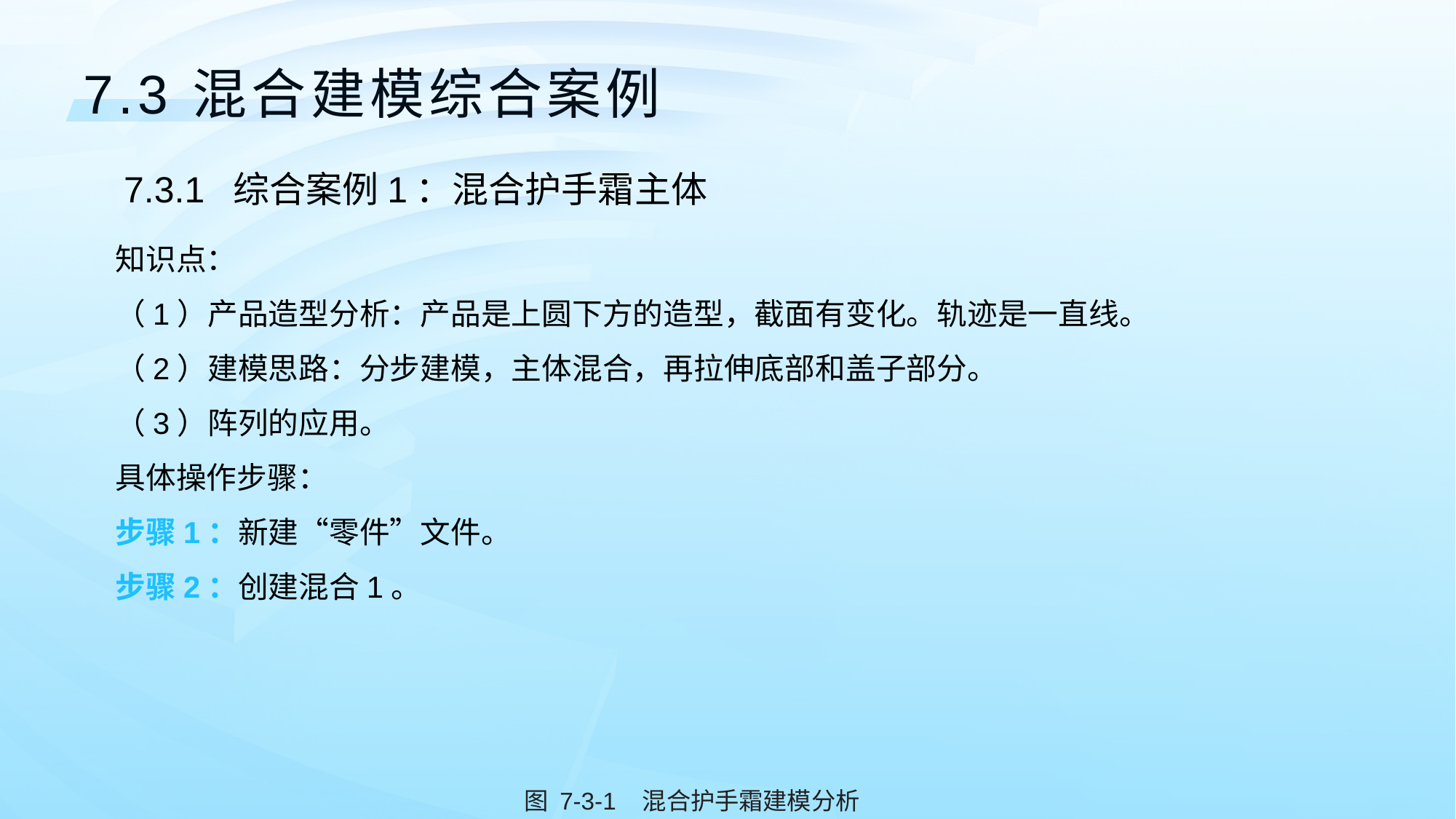

7.3	混合建模综合案例
7.3.1	综合案例1：混合护手霜主体
知识点：
（1）产品造型分析：产品是上圆下方的造型，截面有变化。轨迹是一直线。
（2）建模思路：分步建模，主体混合，再拉伸底部和盖子部分。
（3）阵列的应用。
具体操作步骤：
步骤1：新建“零件”文件。
步骤2：创建混合1。
 图 7-3-1   混合护手霜建模分析